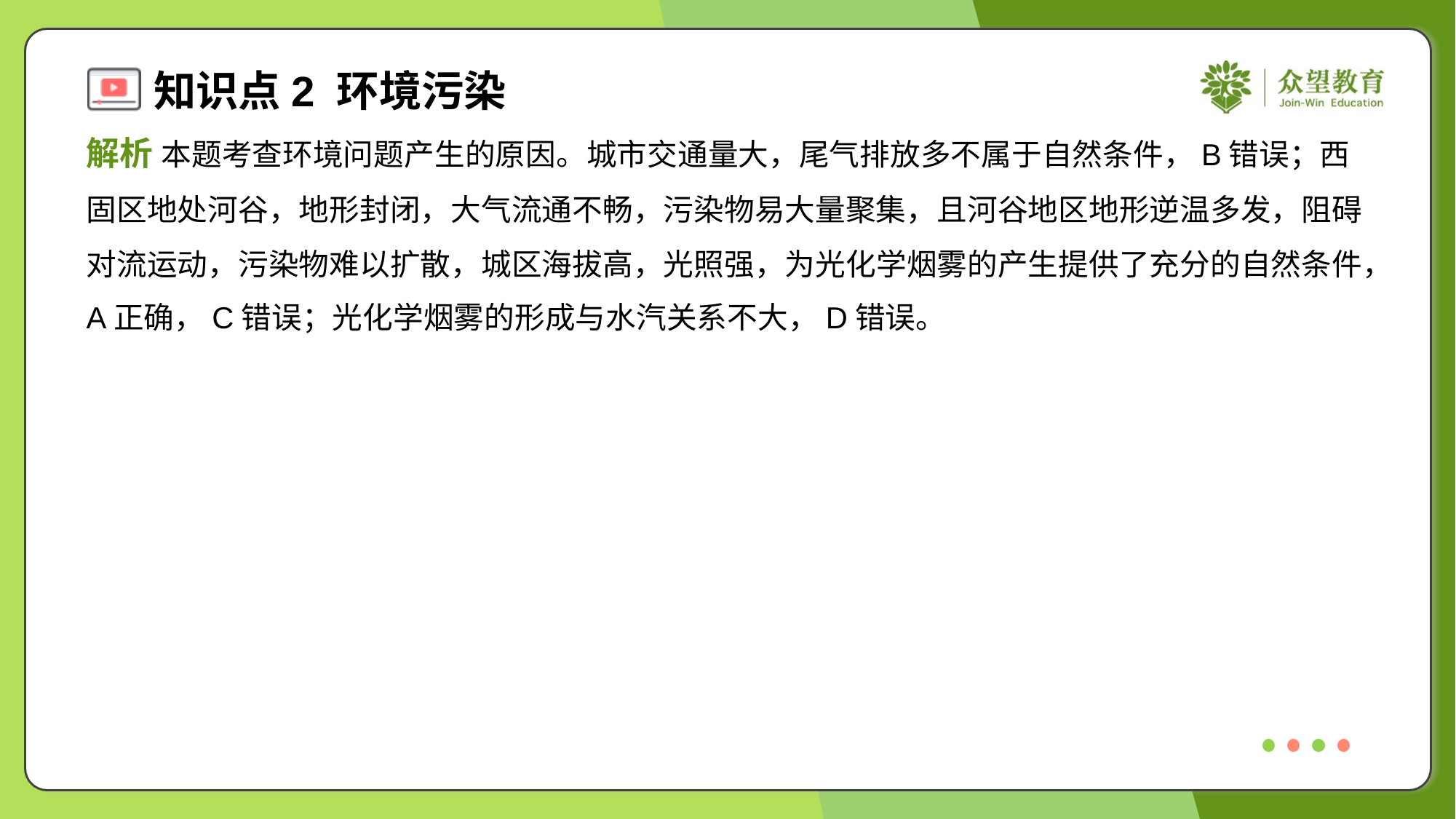

解析 本题考查环境问题产生的原因。城市交通量大，尾气排放多不属于自然条件，B错误；西
固区地处河谷，地形封闭，大气流通不畅，污染物易大量聚集，且河谷地区地形逆温多发，阻碍
对流运动，污染物难以扩散，城区海拔高，光照强，为光化学烟雾的产生提供了充分的自然条件，
A正确，C错误；光化学烟雾的形成与水汽关系不大，D错误。